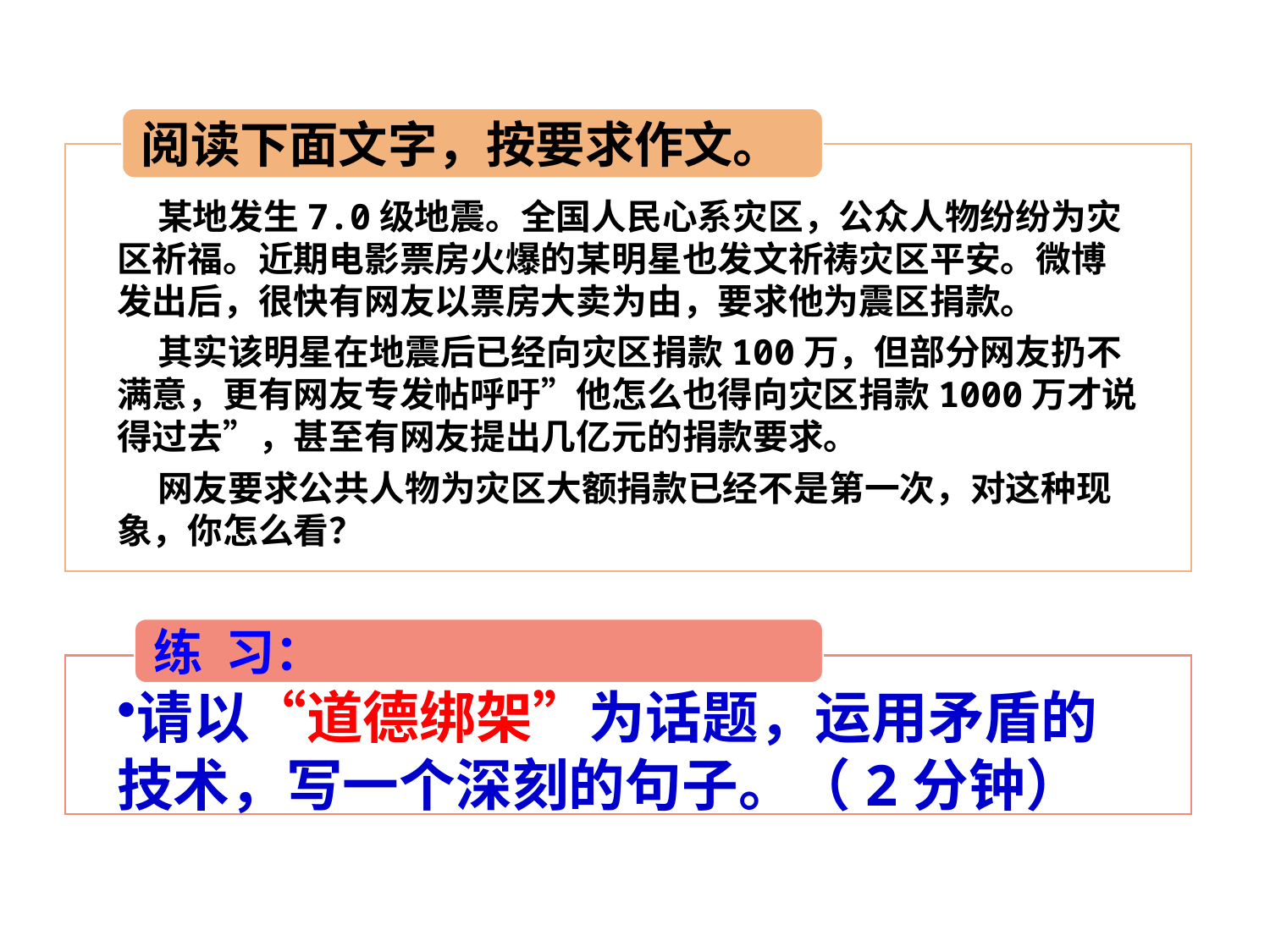

阅读下面文字，按要求作文。
    某地发生7.0级地震。全国人民心系灾区，公众人物纷纷为灾区祈福。近期电影票房火爆的某明星也发文祈祷灾区平安。微博发出后，很快有网友以票房大卖为由，要求他为震区捐款。
    其实该明星在地震后已经向灾区捐款100万，但部分网友扔不满意，更有网友专发帖呼吁”他怎么也得向灾区捐款1000万才说得过去”，甚至有网友提出几亿元的捐款要求。
    网友要求公共人物为灾区大额捐款已经不是第一次，对这种现象，你怎么看？
练  习：
请以“道德绑架”为话题，运用矛盾的技术，写一个深刻的句子。（2分钟）